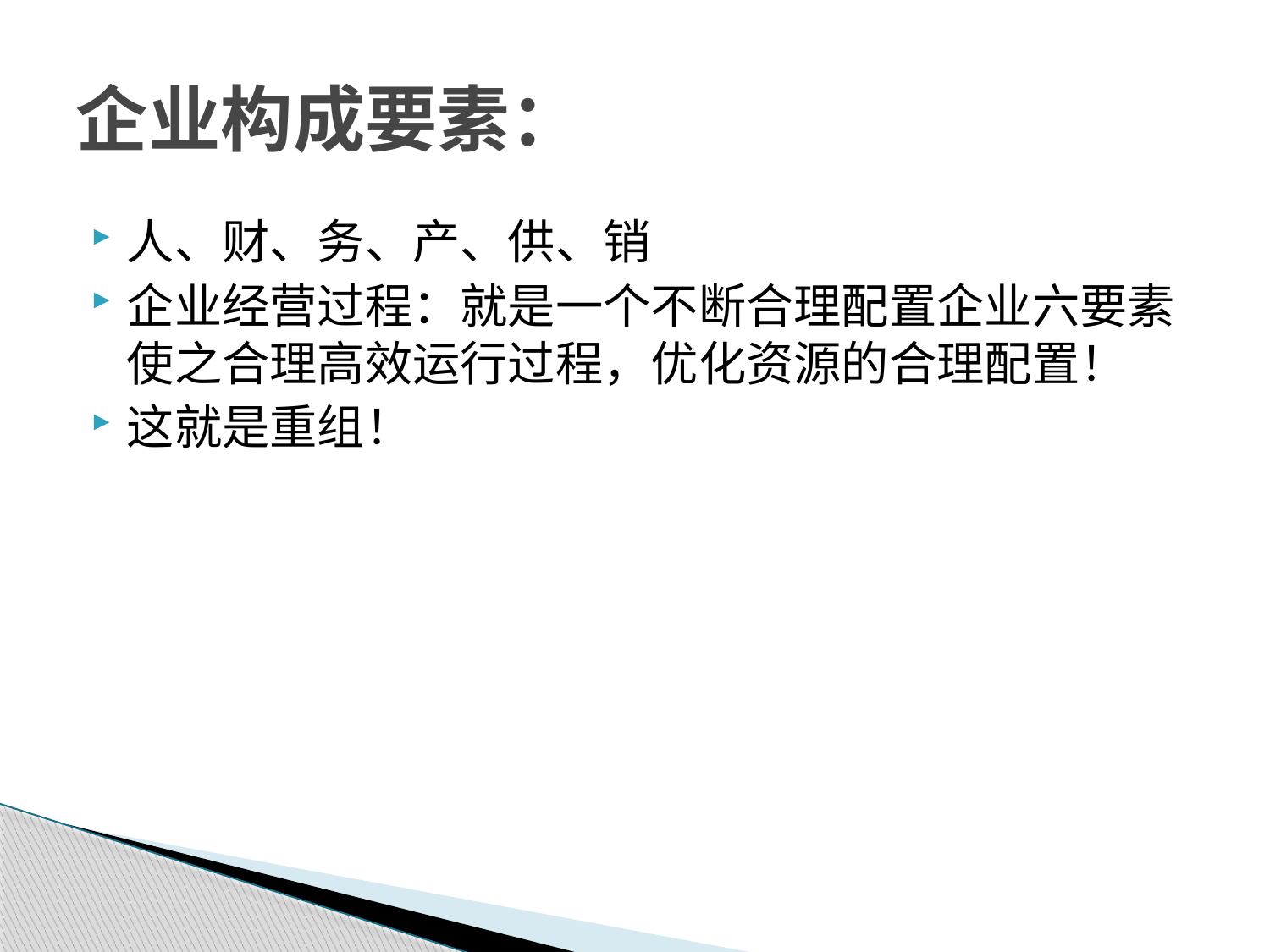

# 企业构成要素：
人、财、务、产、供、销
企业经营过程：就是一个不断合理配置企业六要素使之合理高效运行过程，优化资源的合理配置！
这就是重组！